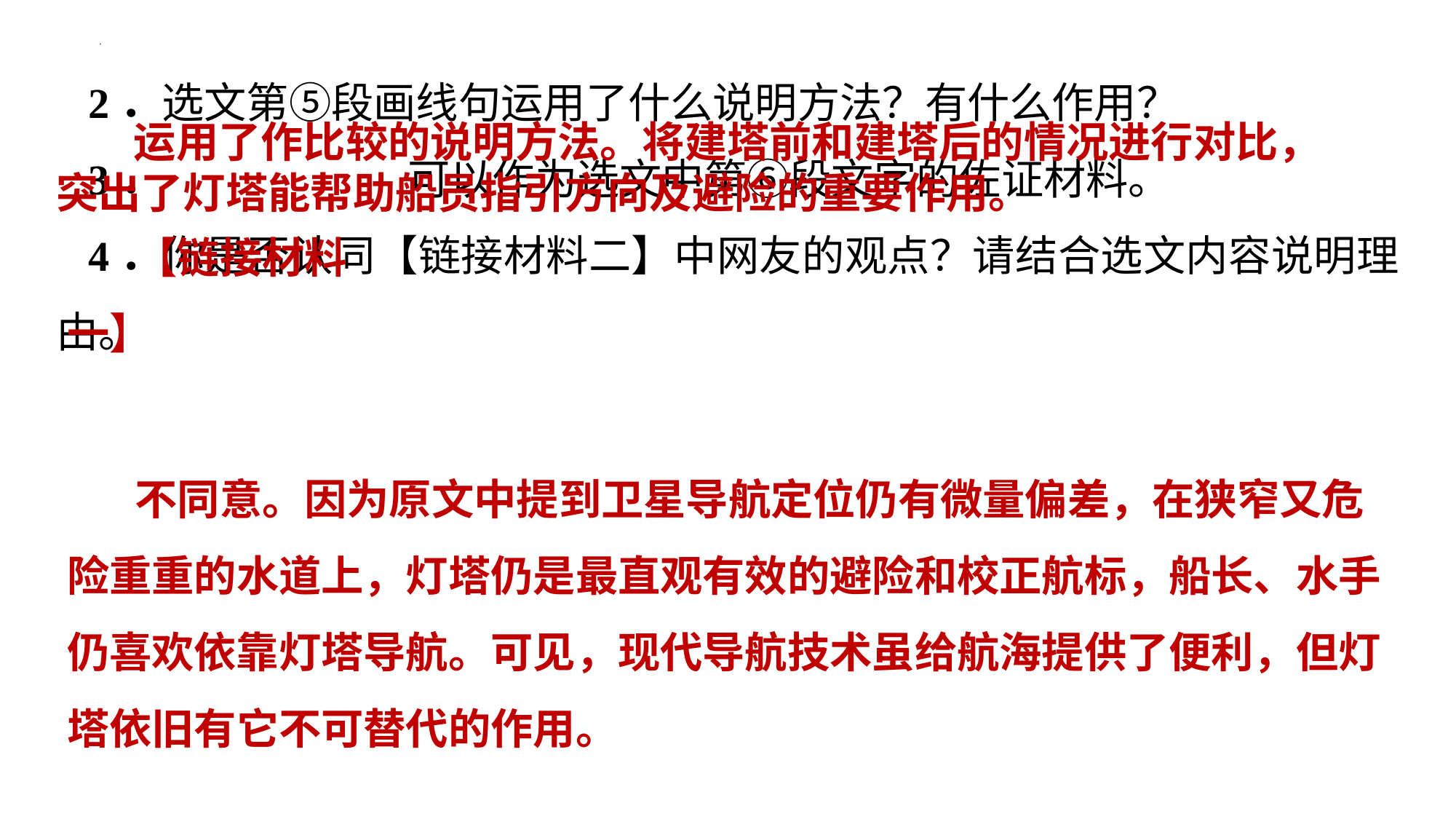

#
2．选文第⑤段画线句运用了什么说明方法？有什么作用？
3．                          可以作为选文中第⑥段文字的佐证材料。
4．你是否认同【链接材料二】中网友的观点？请结合选文内容说明理由。
       运用了作比较的说明方法。将建塔前和建塔后的情况进行对比，突出了灯塔能帮助船员指引方向及避险的重要作用。
      【链接材料一】
      不同意。因为原文中提到卫星导航定位仍有微量偏差，在狭窄又危险重重的水道上，灯塔仍是最直观有效的避险和校正航标，船长、水手仍喜欢依靠灯塔导航。可见，现代导航技术虽给航海提供了便利，但灯塔依旧有它不可替代的作用。